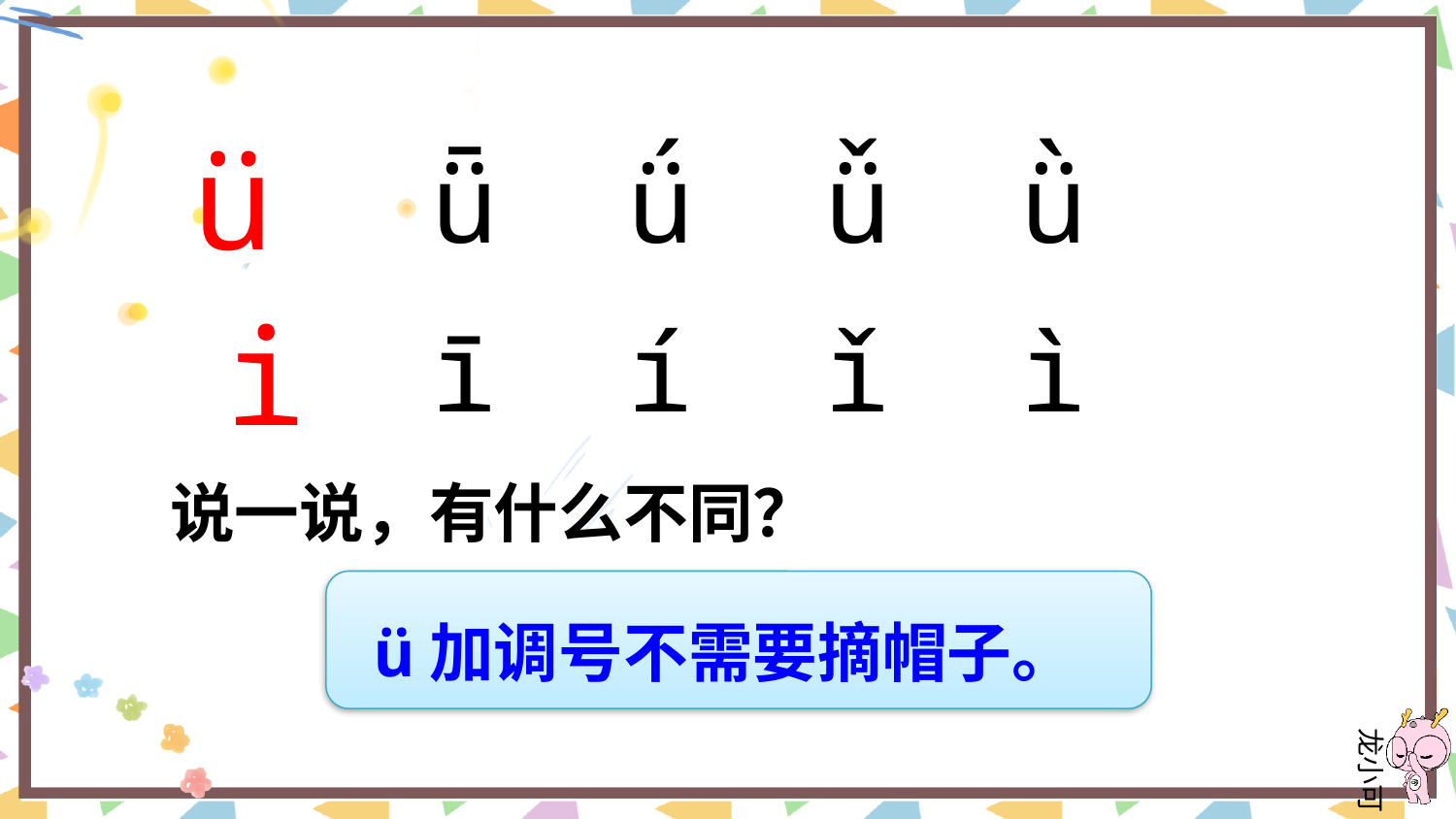

ü
ǖ  ǘ  ǚ  ǜ
i
ī  í  ǐ  ì
说一说，有什么不同？

ü加调号不需要摘帽子。